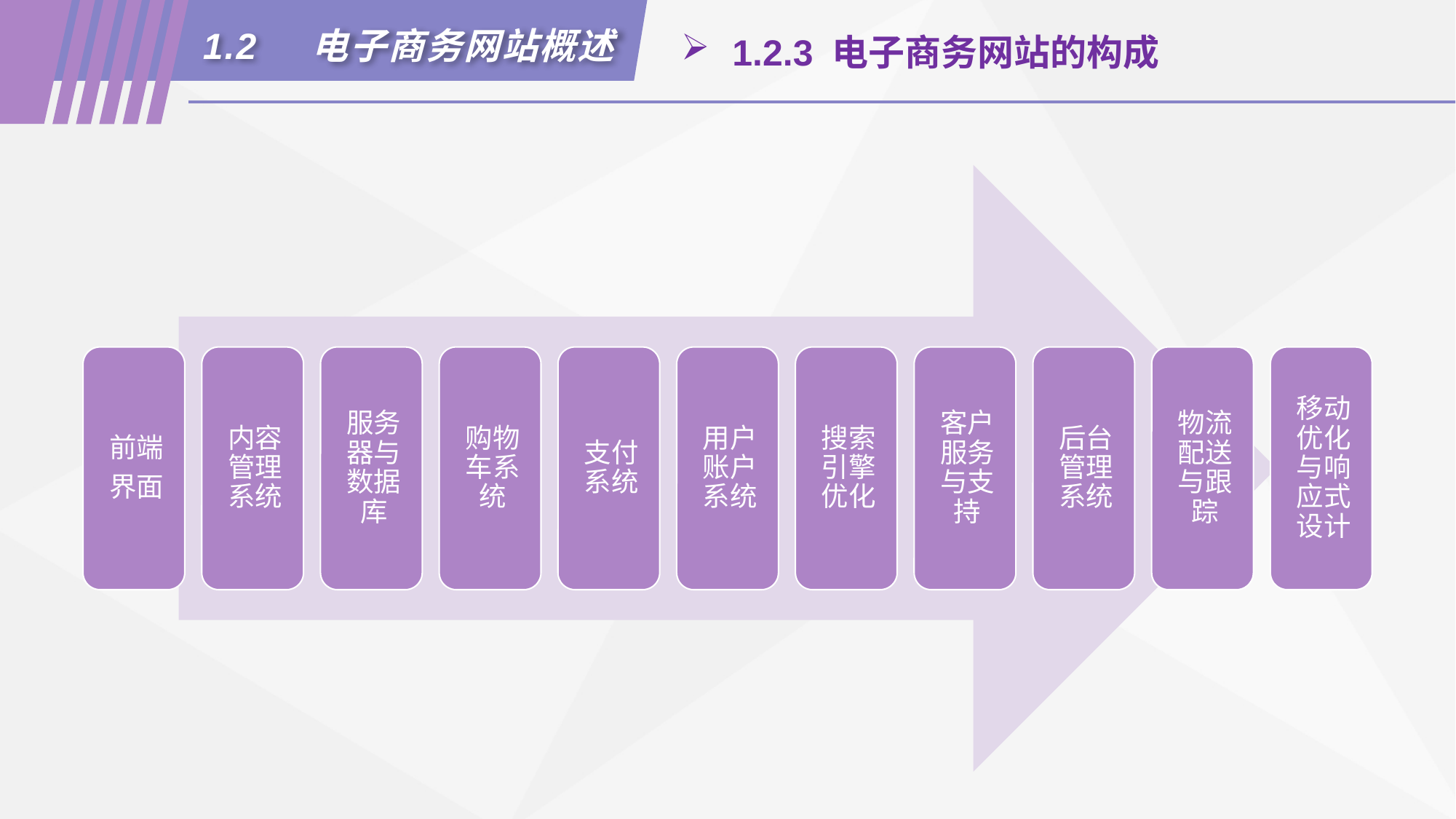

1.2	电子商务网站概述
 1.2.3 电子商务网站的构成
前端
界面
内容管理系统
服务器与数据库
购物车系统
支付系统
用户账户系统
搜索引擎优化
客户服务与支持
后台管理系统
物流配送与跟踪
移动优化与响应式设计